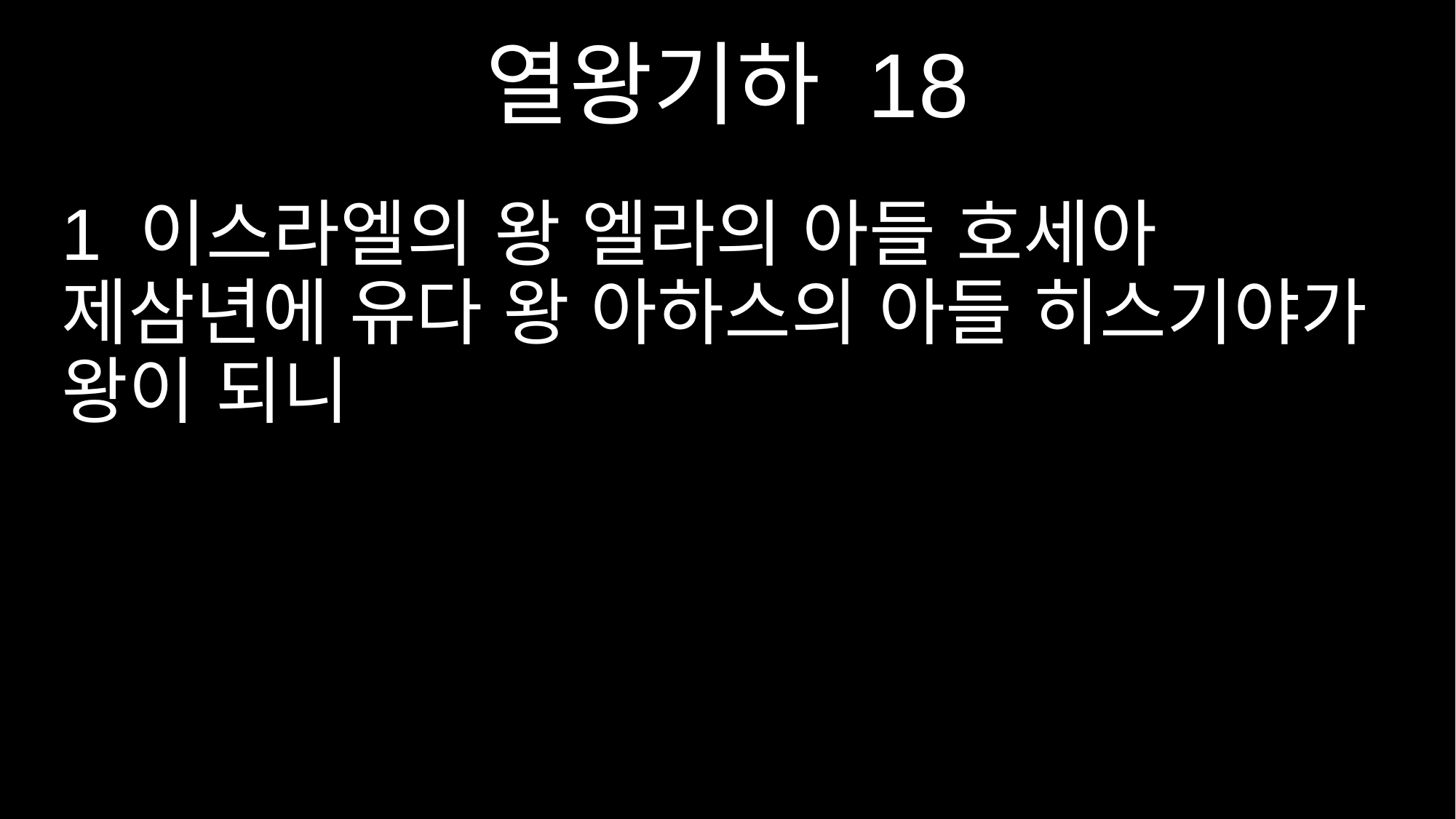

열왕기하 18
1 이스라엘의 왕 엘라의 아들 호세아 제삼년에 유다 왕 아하스의 아들 히스기야가 왕이 되니